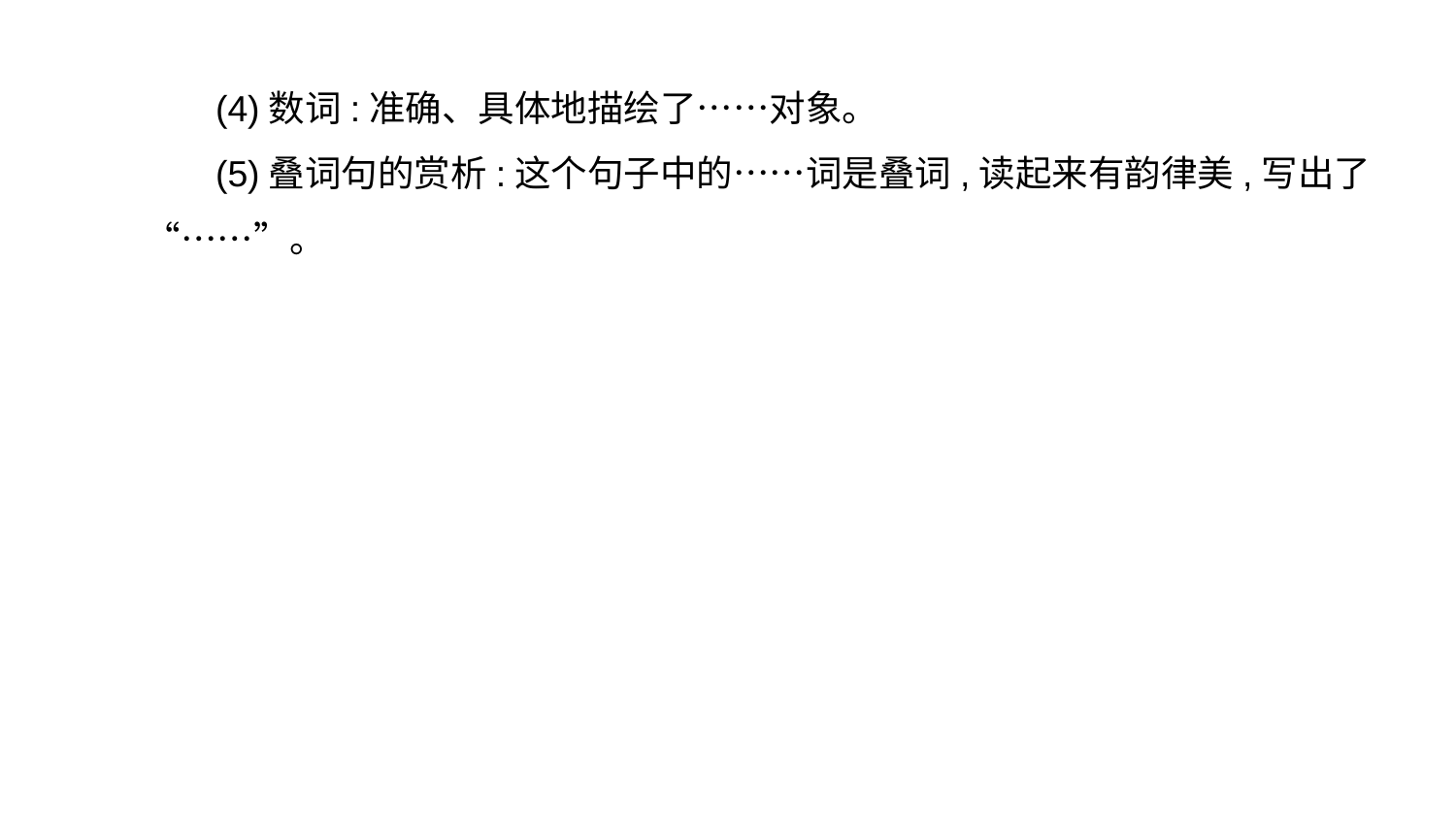

(4)数词:准确、具体地描绘了……对象。
(5)叠词句的赏析:这个句子中的……词是叠词,读起来有韵律美,写出了 “……”。